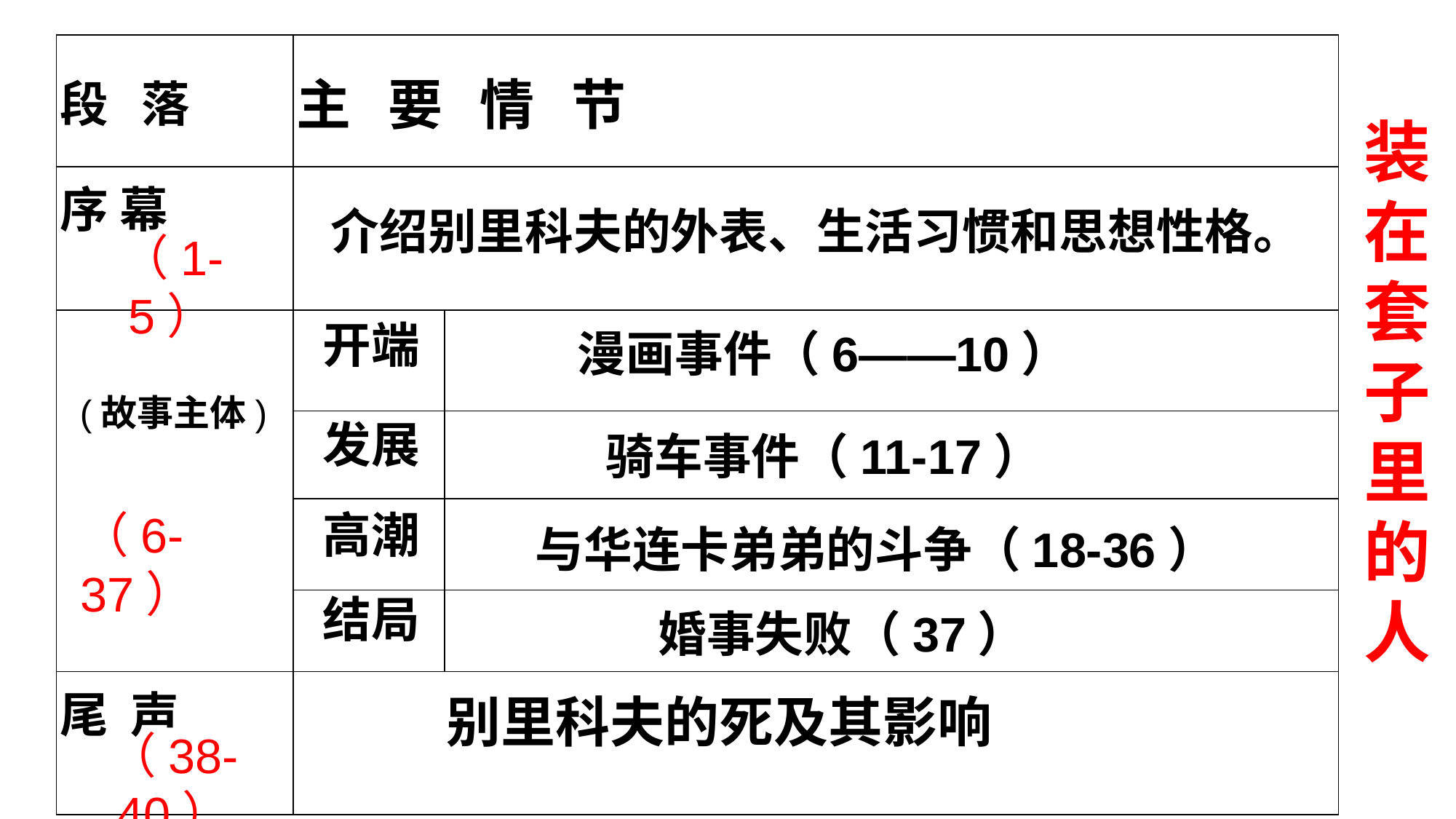

| 段 落 | 主 要 情 节 |  |
| --- | --- | --- |
| 序 幕 |  |  |
|  |  |  |
|  |  |  |
|  |  |  |
|  |  |  |
| 尾 声 |  |  |
装在套子里的人
介绍别里科夫的外表、生活习惯和思想性格。
（1-5）

开端
漫画事件（6——10）
(故事主体)

发展
骑车事件（11-17）

（6-37）
高潮
与华连卡弟弟的斗争（18-36）

结局
婚事失败（37）
别里科夫的死及其影响
（38-40）